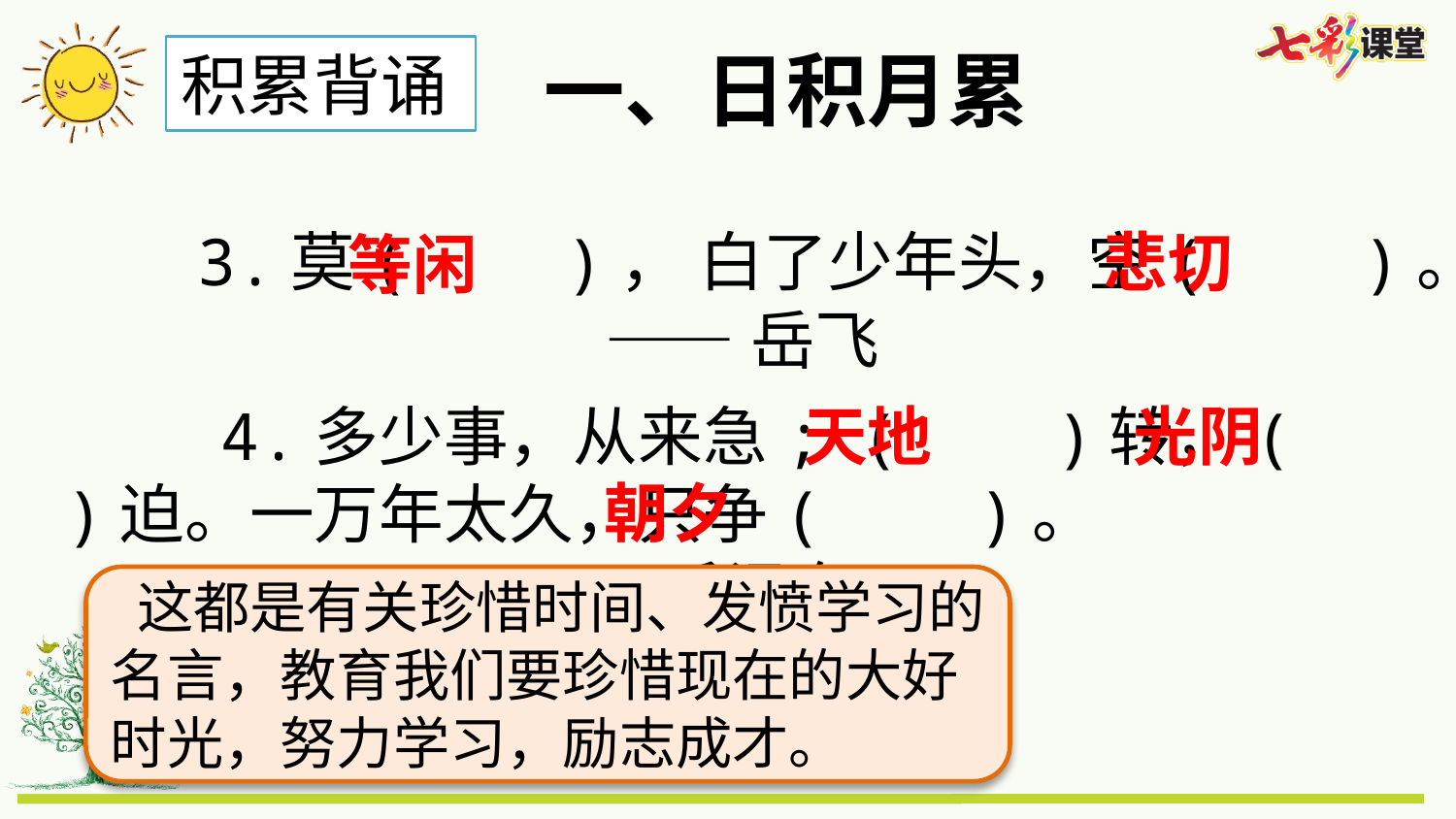

一、日积月累
积累背诵
3.莫(    )， 白了少年头，空(    )。
                            ——岳飞
悲切
等闲
天地
    4.多少事，从来急; (    )转，(    )迫。一万年太久，只争(    )。
                               ——毛泽东

光阴
朝夕
 这都是有关珍惜时间、发愤学习的名言，教育我们要珍惜现在的大好时光，努力学习，励志成才。